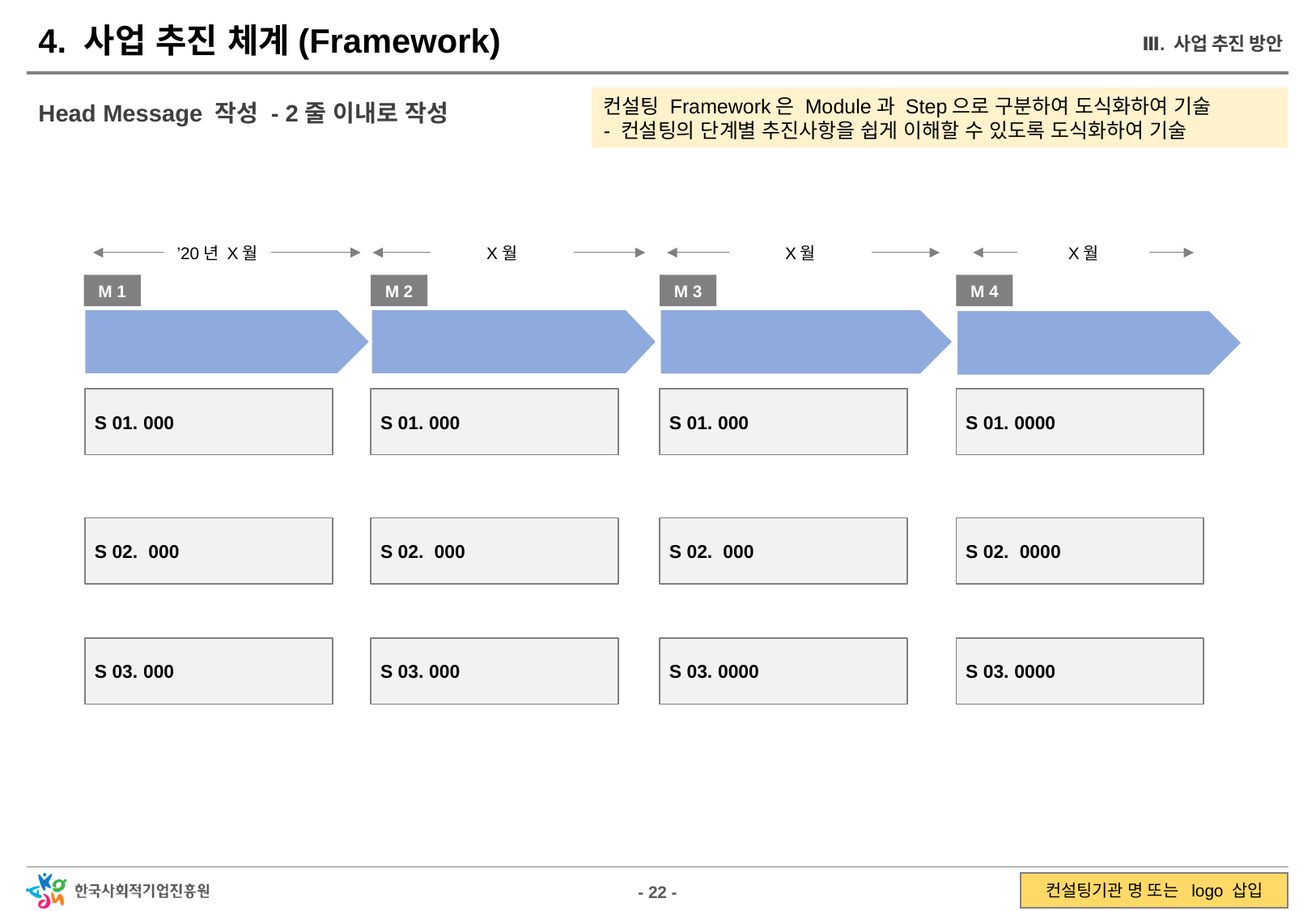

4. 사업 추진 체계(Framework)
Ⅲ. 사업 추진 방안
컨설팅 Framework은 Module과 Step으로 구분하여 도식화하여 기술
- 컨설팅의 단계별 추진사항을 쉽게 이해할 수 있도록 도식화하여 기술
Head Message 작성 - 2줄 이내로 작성
’20년 X월
X월
X월
X월
M 1
M 2
M 3
M 4

S 01. 000
S 01. 000
S 01. 000
S 01. 0000
S 02.  000
S 02.  000
S 02.  000
S 02.  0000
S 03. 000
S 03. 000
S 03. 0000
S 03. 0000